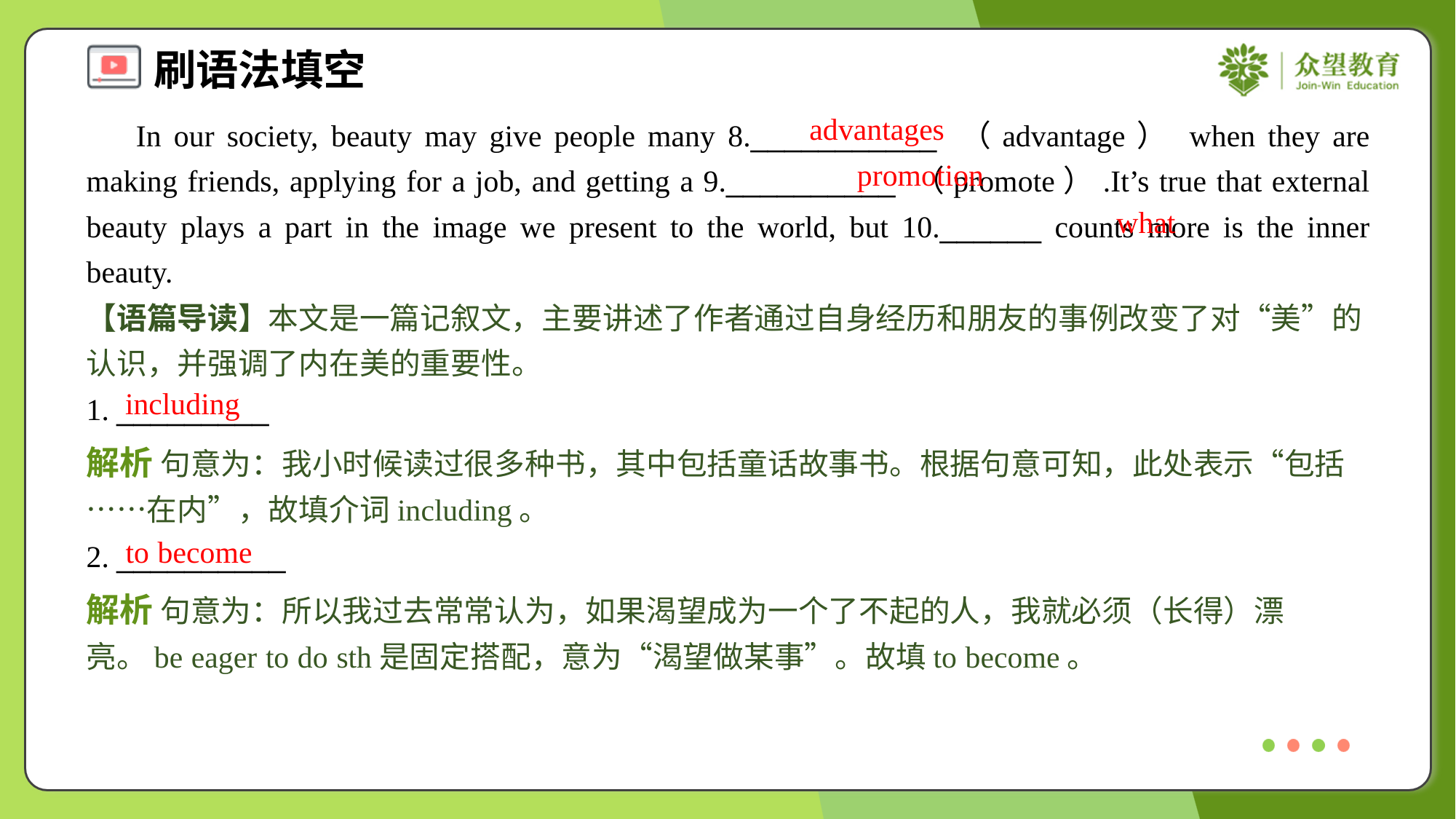

advantages
    In our society, beauty may give people many 8.___________ （advantage） when they are making friends, applying for a job, and getting a 9.__________ （promote）.It’s true that external beauty plays a part in the image we present to the world, but 10.______ counts more is the inner beauty.#1.3
promotion
what
【语篇导读】本文是一篇记叙文，主要讲述了作者通过自身经历和朋友的事例改变了对“美”的认识，并强调了内在美的重要性。
including
1. _________
解析 句意为：我小时候读过很多种书，其中包括童话故事书。根据句意可知，此处表示“包括……在内”，故填介词including。
to become
2. __________
解析 句意为：所以我过去常常认为，如果渴望成为一个了不起的人，我就必须（长得）漂亮。be eager to do sth是固定搭配，意为“渴望做某事”。故填to become。